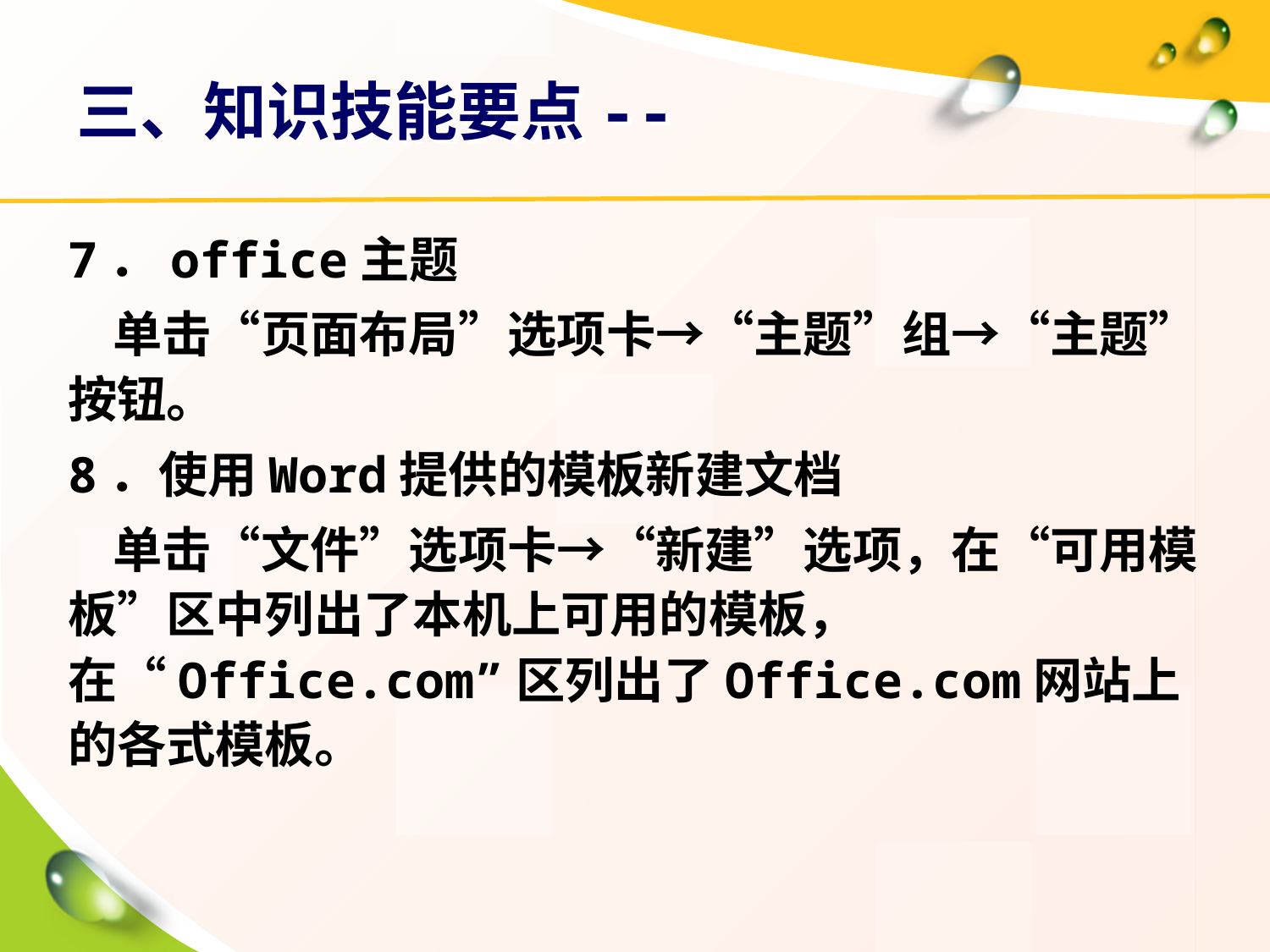

# 三、知识技能要点--
7．office主题
   单击“页面布局”选项卡→“主题”组→“主题”按钮。
8．使用Word提供的模板新建文档
   单击“文件”选项卡→“新建”选项，在“可用模板”区中列出了本机上可用的模板，在“Office.com”区列出了Office.com网站上的各式模板。